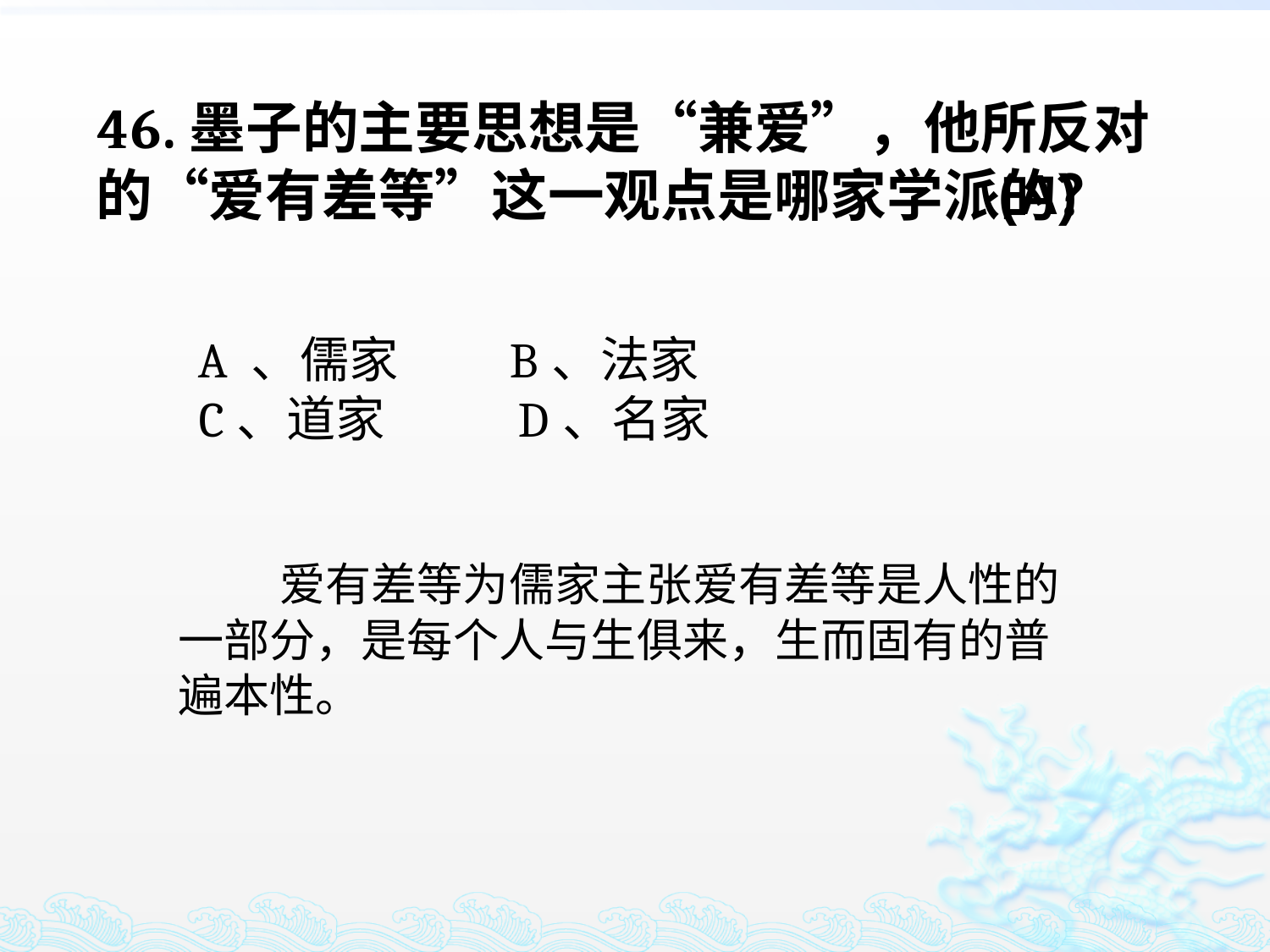

46.墨子的主要思想是“兼爱”，他所反对的“爱有差等”这一观点是哪家学派的？
(A)
A 、儒家         B、法家
C、道家           D、名家
        爱有差等为儒家主张爱有差等是人性的一部分，是每个人与生俱来，生而固有的普遍本性。